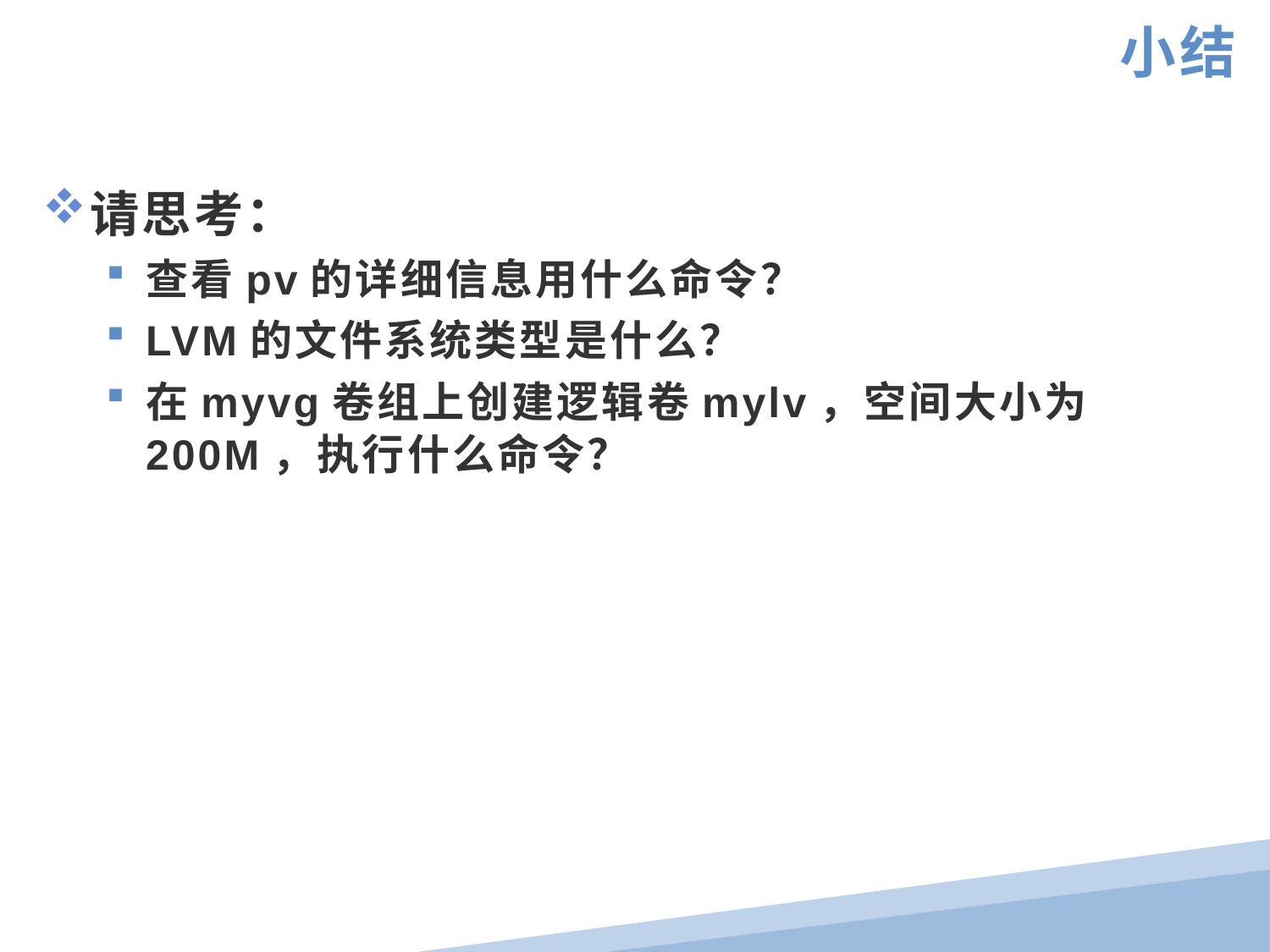

小结
请思考：
查看pv的详细信息用什么命令？
LVM的文件系统类型是什么？
在myvg卷组上创建逻辑卷mylv，空间大小为200M，执行什么命令？